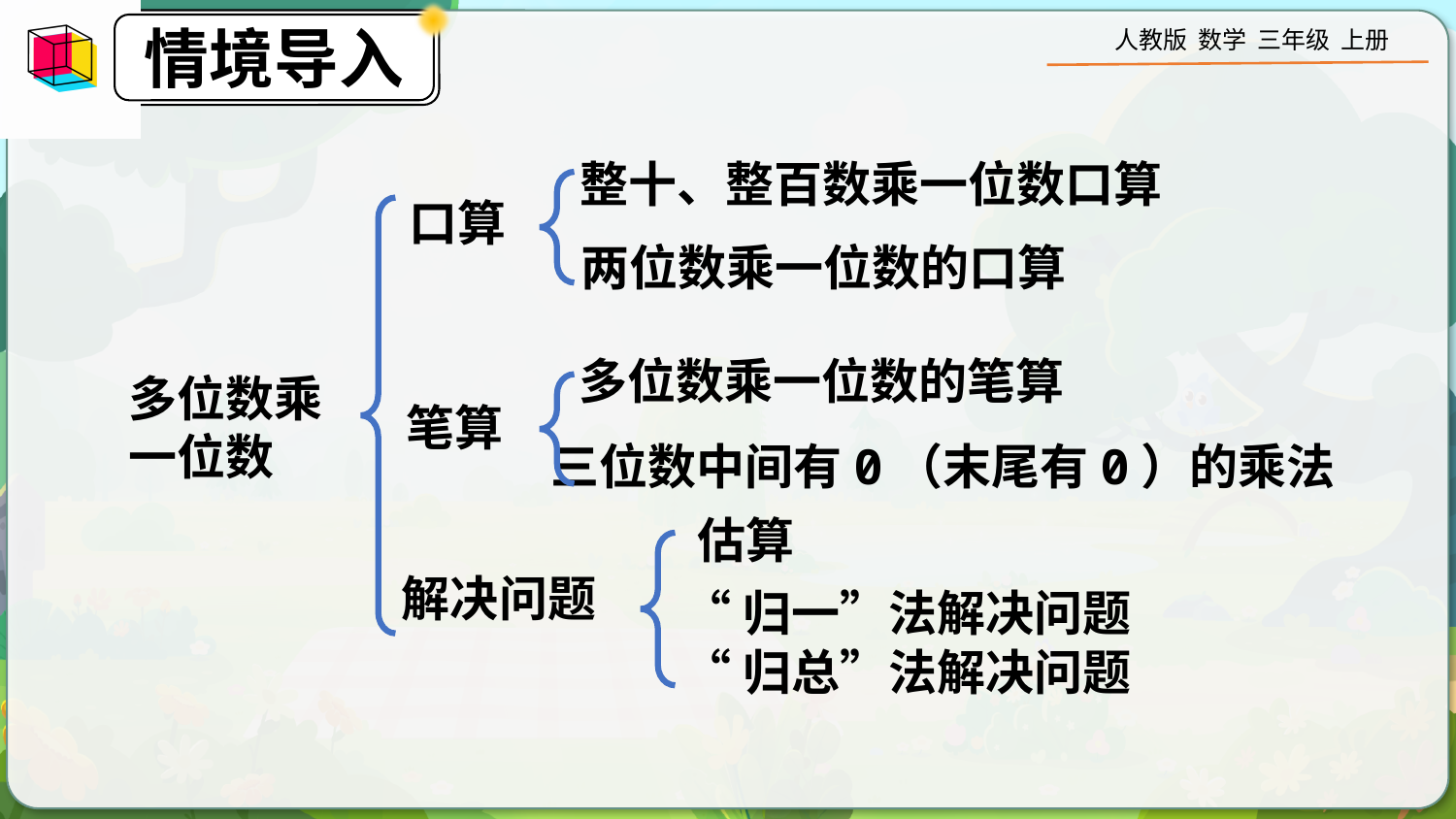

整十、整百数乘一位数口算

口算

两位数乘一位数的口算
多位数乘一位数的笔算
多位数乘一位数

笔算
三位数中间有0（末尾有0）的乘法
估算

解决问题
“归一”法解决问题
“归总”法解决问题